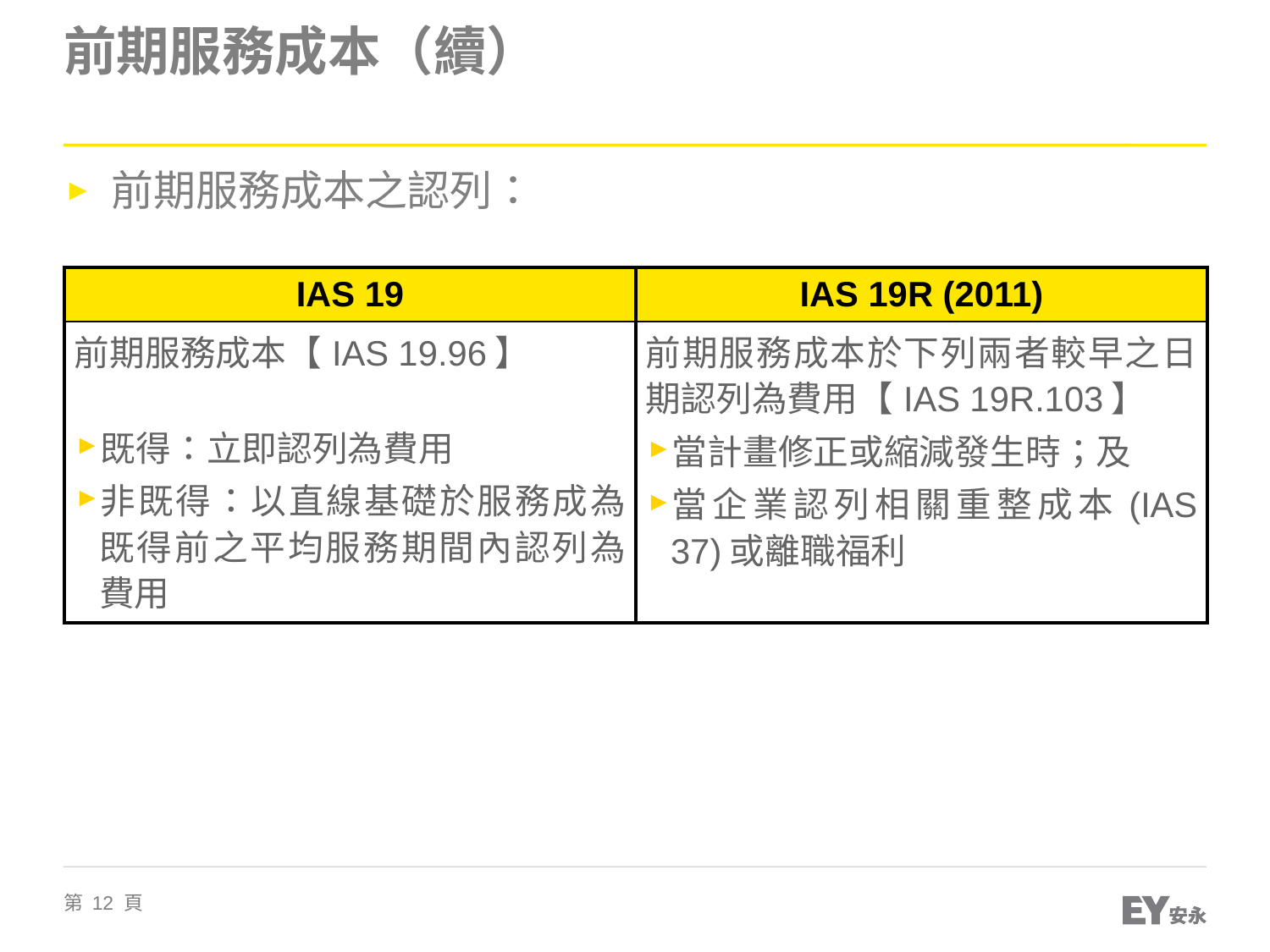

# 前期服務成本（續）
前期服務成本之認列：
| IAS 19 | IAS 19R (2011) |
| --- | --- |
| 前期服務成本【IAS 19.96】 既得：立即認列為費用 非既得：以直線基礎於服務成為既得前之平均服務期間內認列為費用 | 前期服務成本於下列兩者較早之日期認列為費用【IAS 19R.103】 當計畫修正或縮減發生時；及 當企業認列相關重整成本(IAS 37)或離職福利 |